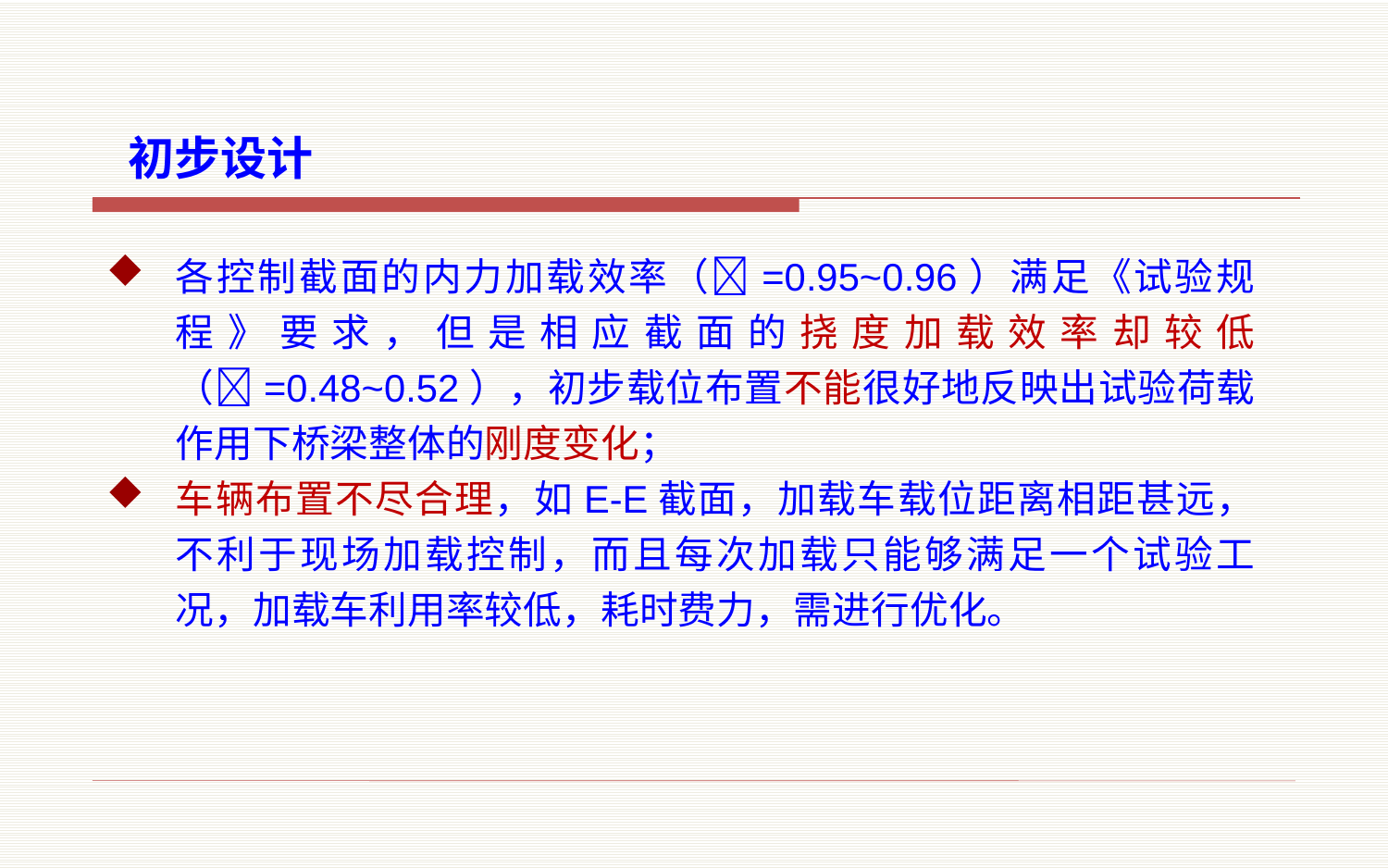

初步设计
各控制截面的内力加载效率（η=0.95~0.96）满足《试验规程》要求，但是相应截面的挠度加载效率却较低（η=0.48~0.52），初步载位布置不能很好地反映出试验荷载作用下桥梁整体的刚度变化；
车辆布置不尽合理，如E-E截面，加载车载位距离相距甚远，不利于现场加载控制，而且每次加载只能够满足一个试验工况，加载车利用率较低，耗时费力，需进行优化。